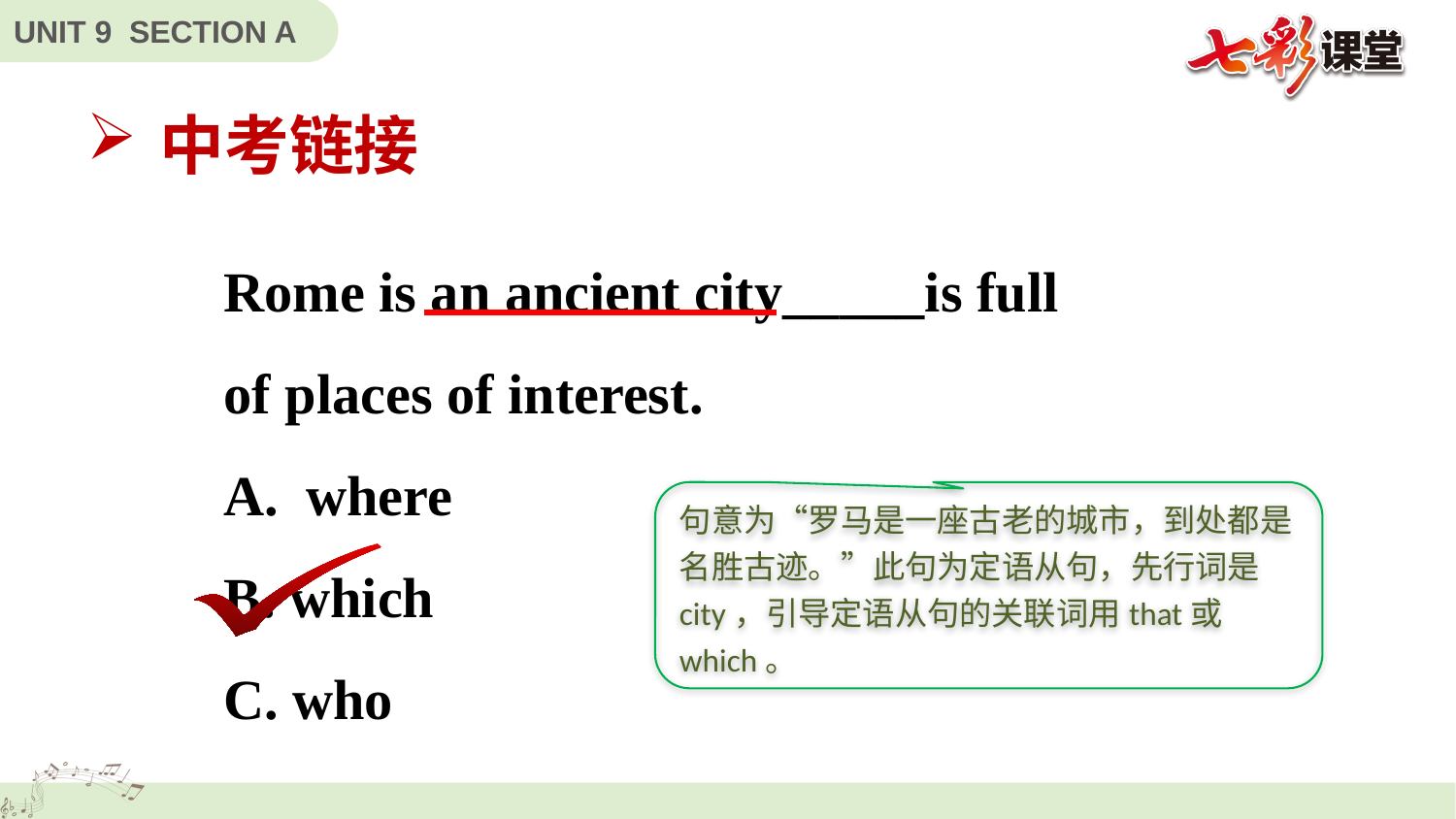

中考链接
Rome is an ancient city_____is full of places of interest.
where
B. which
C. who

句意为“罗马是一座古老的城市，到处都是名胜古迹。”此句为定语从句，先行词是city，引导定语从句的关联词用that或which。